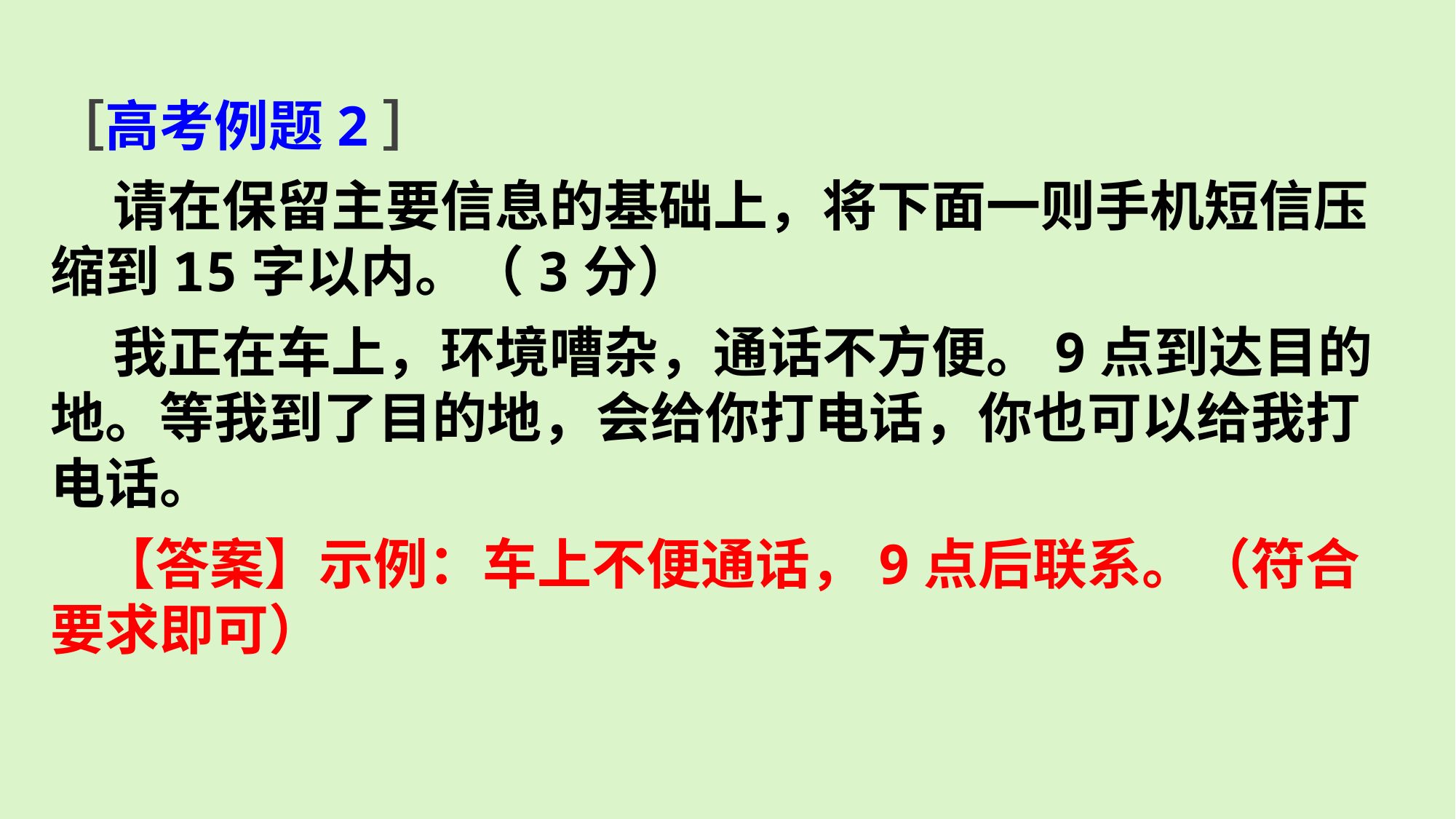

［高考例题2］
    请在保留主要信息的基础上，将下面一则手机短信压缩到15字以内。（3分）
    我正在车上，环境嘈杂，通话不方便。9点到达目的地。等我到了目的地，会给你打电话，你也可以给我打电话。
   【答案】示例：车上不便通话，9点后联系。（符合要求即可）